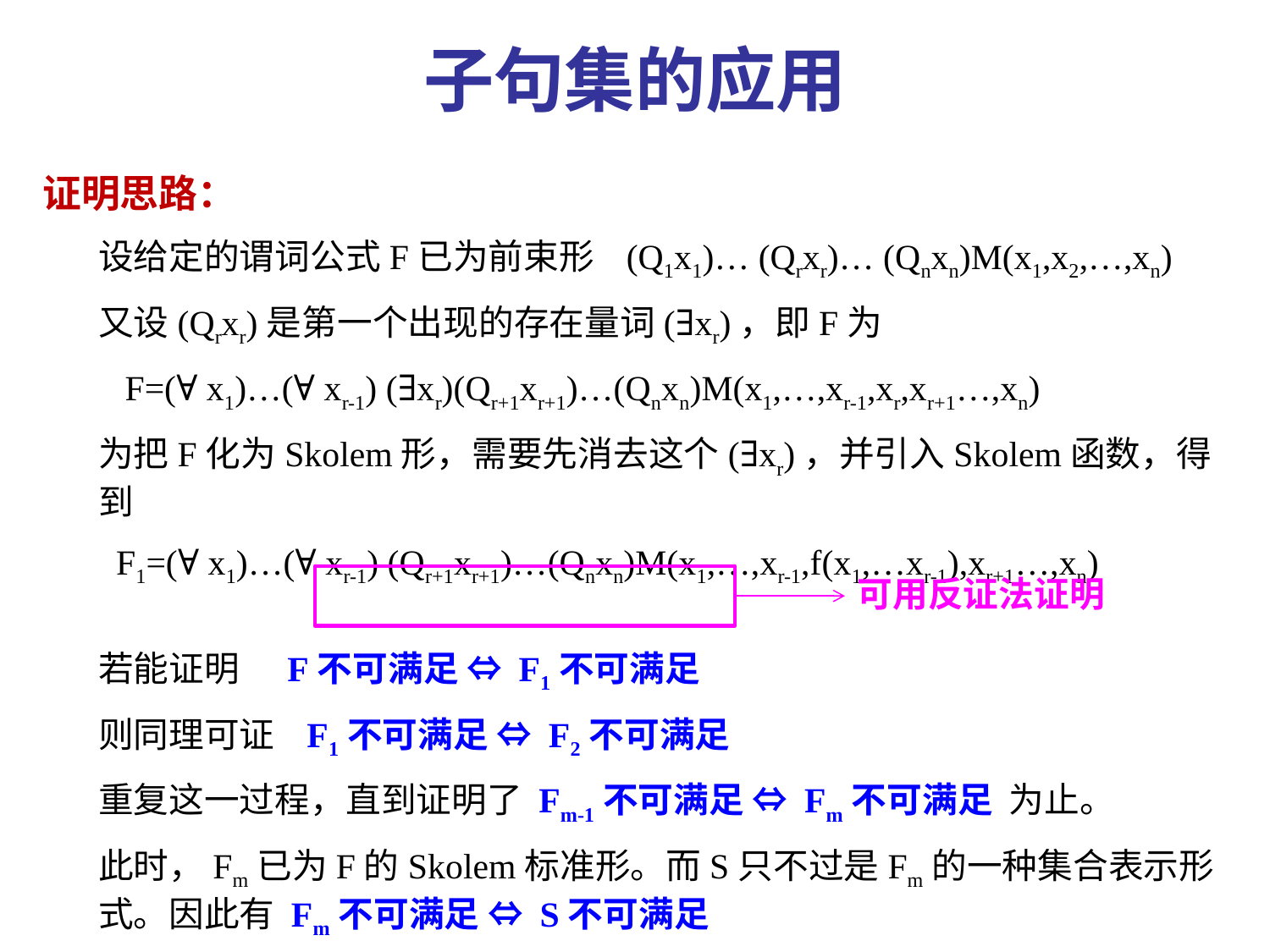

# 子句集的应用
证明思路：
设给定的谓词公式F已为前束形   (Q1x1)… (Qrxr)… (Qnxn)M(x1,x2,…,xn)
又设(Qrxr)是第一个出现的存在量词(∃xr)，即F为
   F=(∀ x1)…(∀ xr-1) (∃xr)(Qr+1xr+1)…(Qnxn)M(x1,…,xr-1,xr,xr+1…,xn)
为把F化为Skolem形，需要先消去这个(∃xr)，并引入Skolem函数，得到
  F1=(∀ x1)…(∀ xr-1) (Qr+1xr+1)…(Qnxn)M(x1,…,xr-1,f(x1,…xr-1),xr+1…,xn)

若能证明     F不可满足 ⇔ F1不可满足
则同理可证   F1不可满足 ⇔ F2不可满足
重复这一过程，直到证明了 Fm-1不可满足 ⇔ Fm不可满足  为止。
此时，Fm已为F的Skolem标准形。而S只不过是Fm的一种集合表示形式。因此有 Fm不可满足 ⇔ S不可满足

可用反证法证明